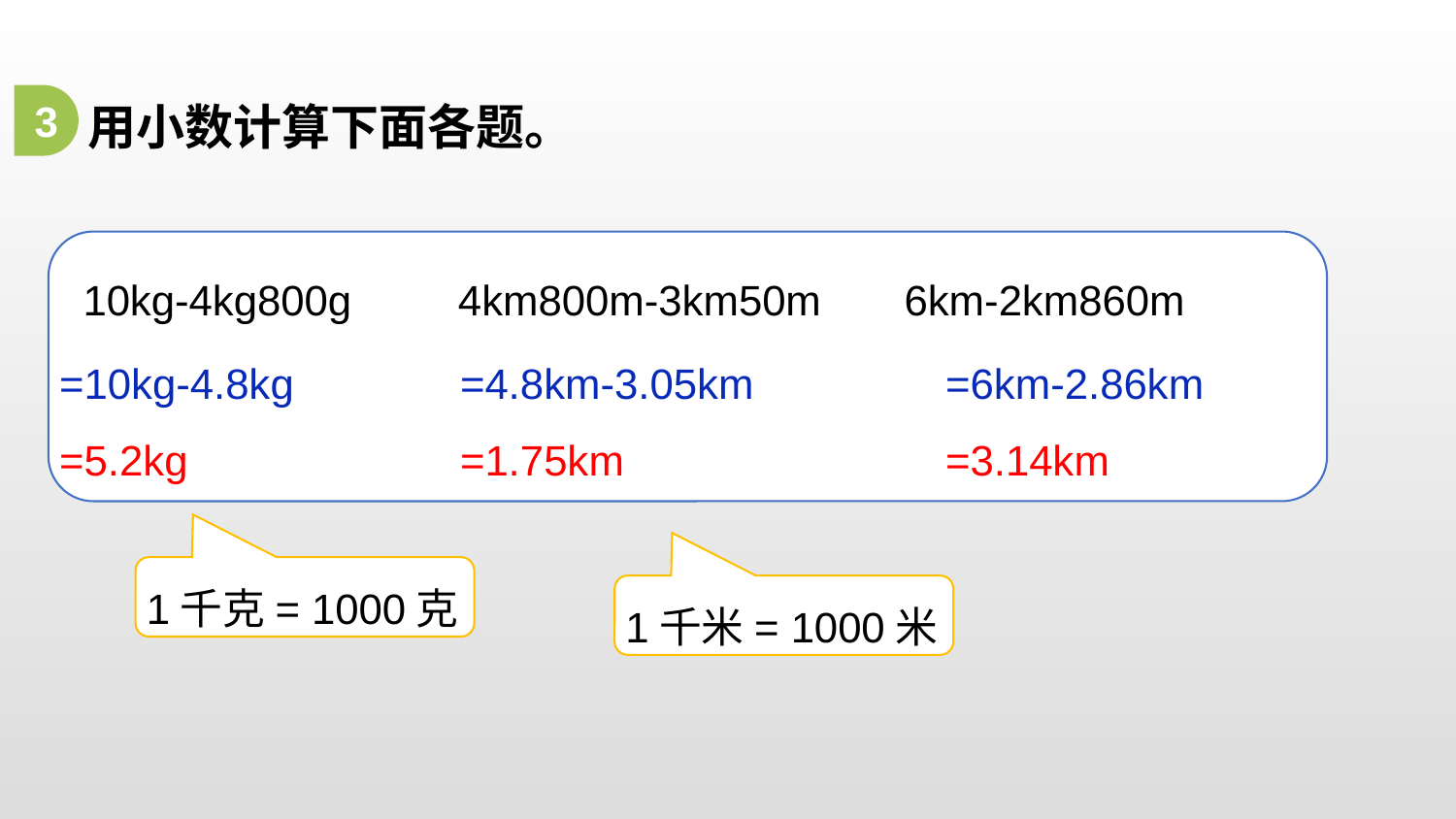

用小数计算下面各题。
3

  10kg-4kg800g         4km800m-3km50m       6km-2km860m
=10kg-4.8kg
=5.2kg
=4.8km-3.05km
=1.75km
=6km-2.86km
=3.14km
1千克= 1000克

1千米= 1000米